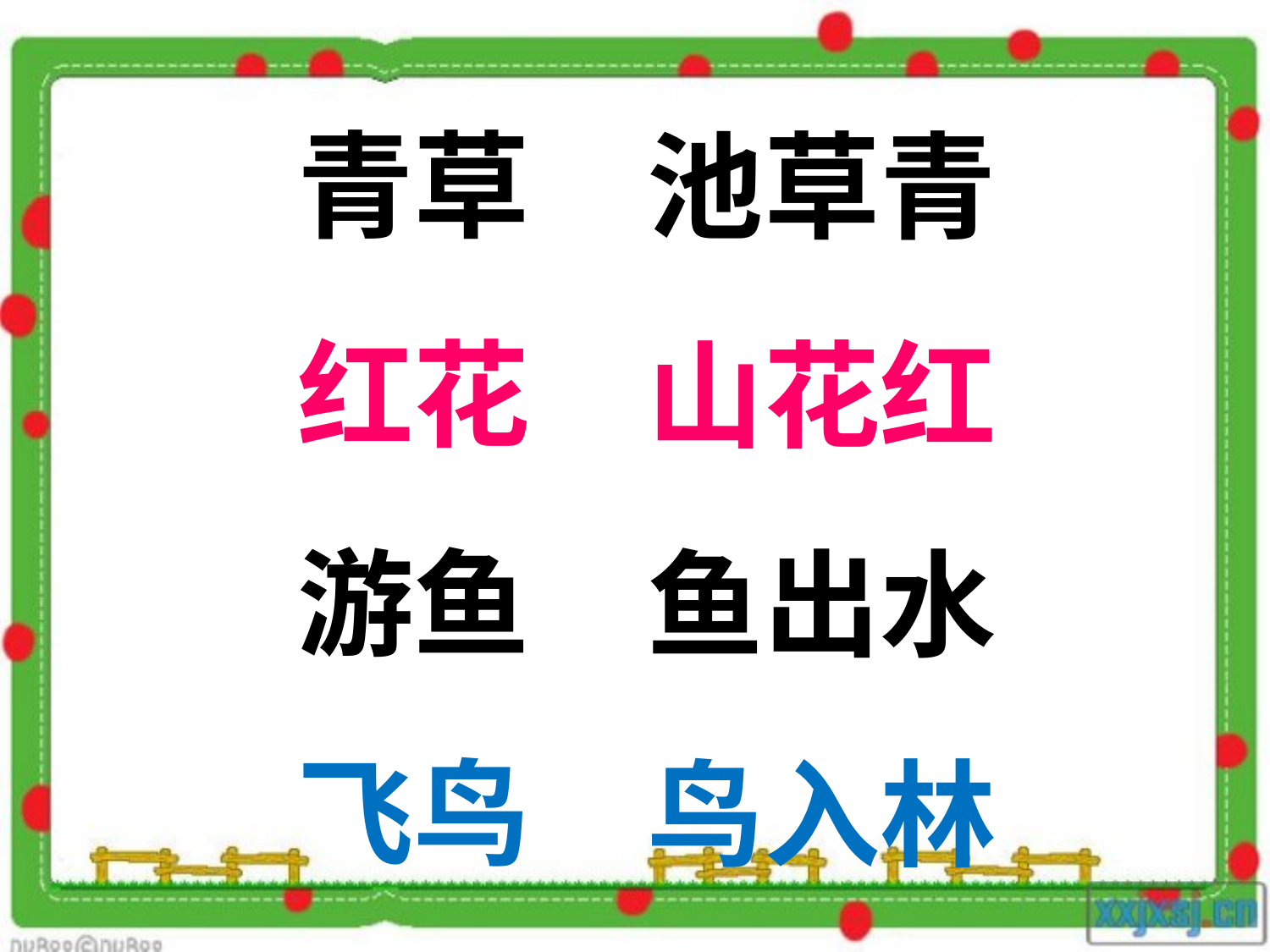

青草
红花
游鱼
飞鸟
池草青
山花红
鱼出水
鸟入林